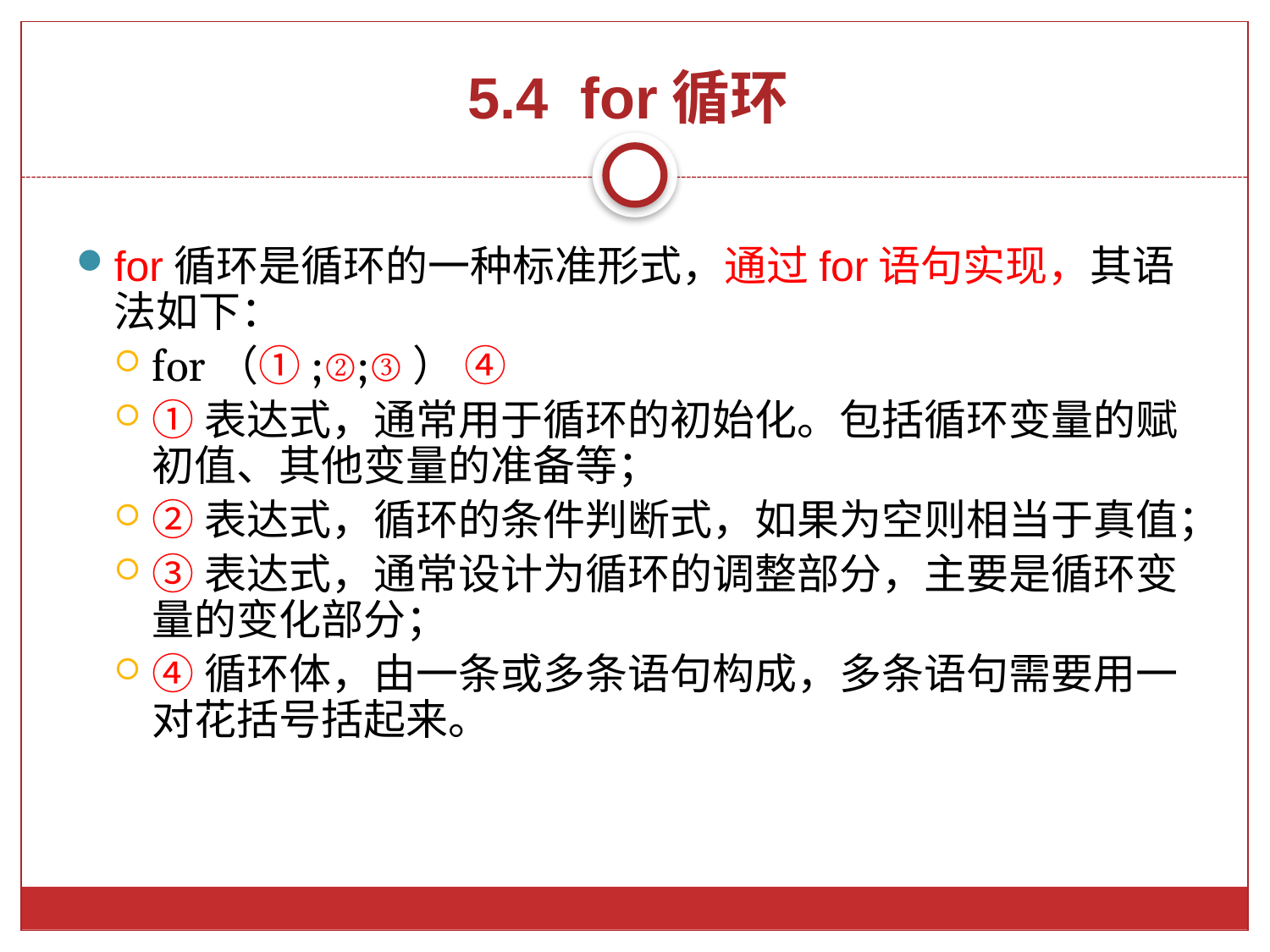

# 5.4  for循环
for循环是循环的一种标准形式，通过for语句实现，其语法如下：
for（①;②;③） ④
①表达式，通常用于循环的初始化。包括循环变量的赋初值、其他变量的准备等；
②表达式，循环的条件判断式，如果为空则相当于真值；
③表达式，通常设计为循环的调整部分，主要是循环变量的变化部分；
④循环体，由一条或多条语句构成，多条语句需要用一对花括号括起来。